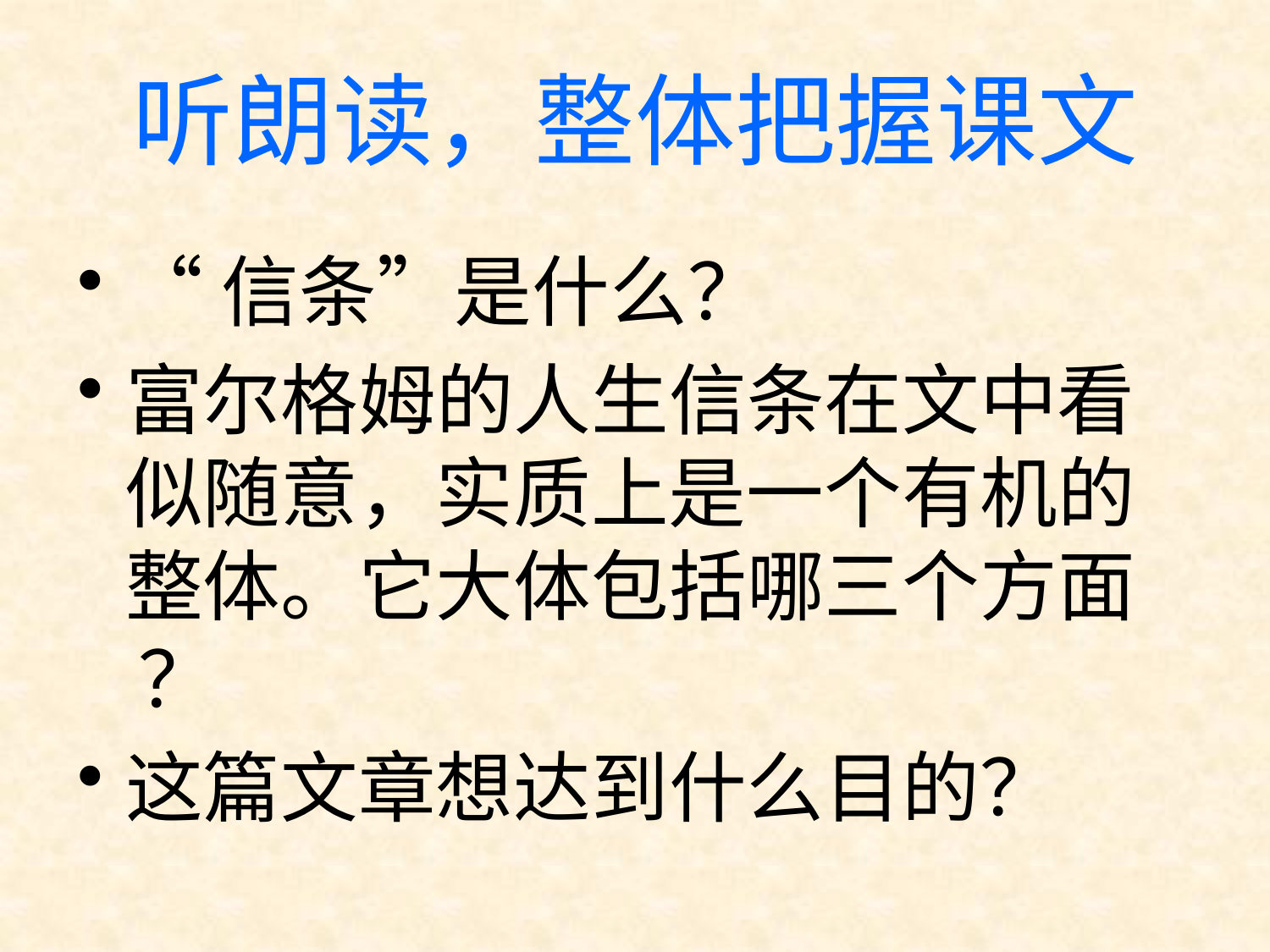

# 听朗读，整体把握课文
“信条”是什么？
富尔格姆的人生信条在文中看似随意，实质上是一个有机的整体。它大体包括哪三个方面 ？
这篇文章想达到什么目的？